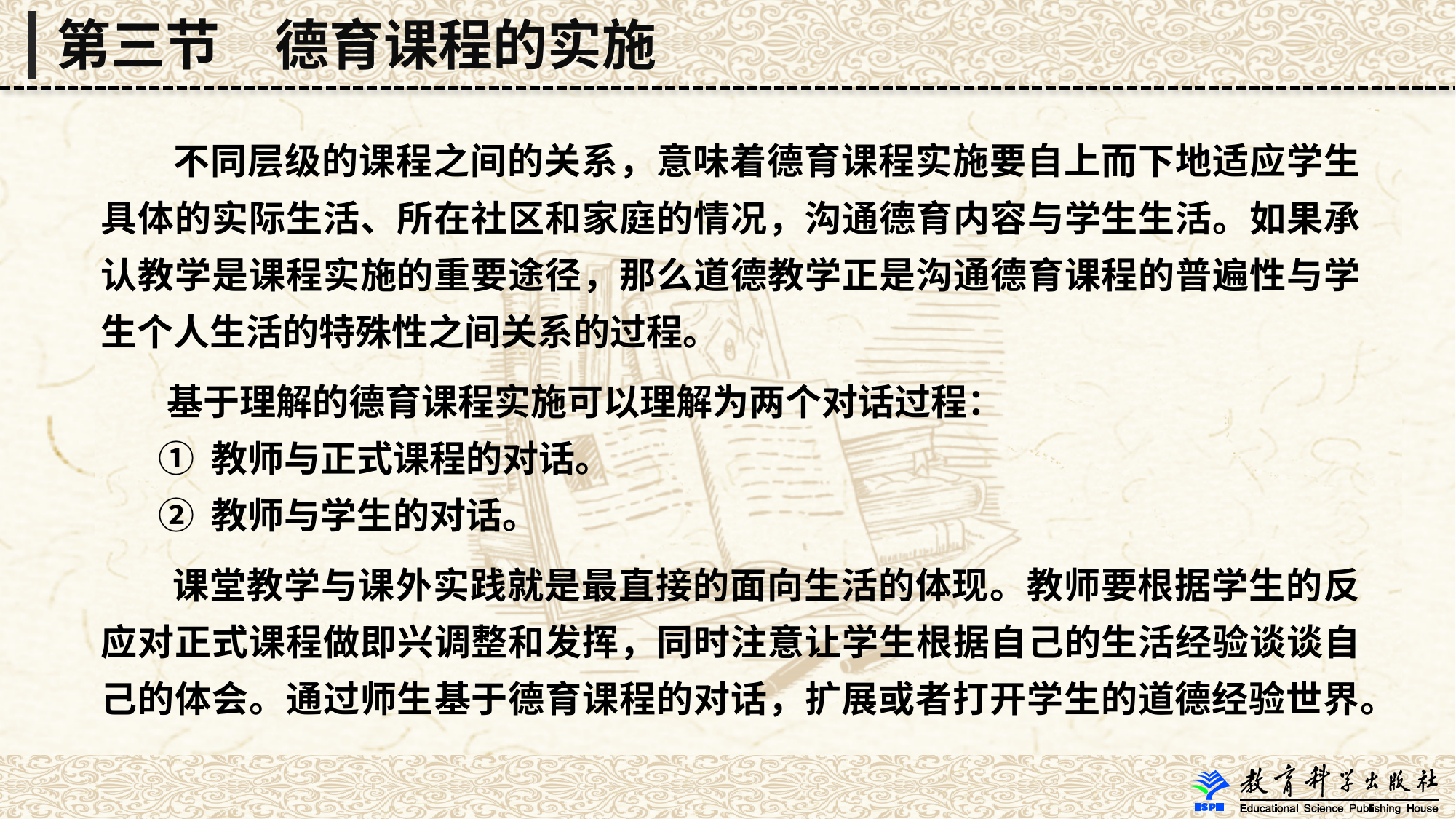

第三节　德育课程的实施
      不同层级的课程之间的关系，意味着德育课程实施要自上而下地适应学生具体的实际生活、所在社区和家庭的情况，沟通德育内容与学生生活。如果承认教学是课程实施的重要途径，那么道德教学正是沟通德育课程的普遍性与学生个人生活的特殊性之间关系的过程。

       基于理解的德育课程实施可以理解为两个对话过程：
       ① 教师与正式课程的对话。
       ② 教师与学生的对话。

       课堂教学与课外实践就是最直接的面向生活的体现。教师要根据学生的反应对正式课程做即兴调整和发挥，同时注意让学生根据自己的生活经验谈谈自己的体会。通过师生基于德育课程的对话，扩展或者打开学生的道德经验世界。